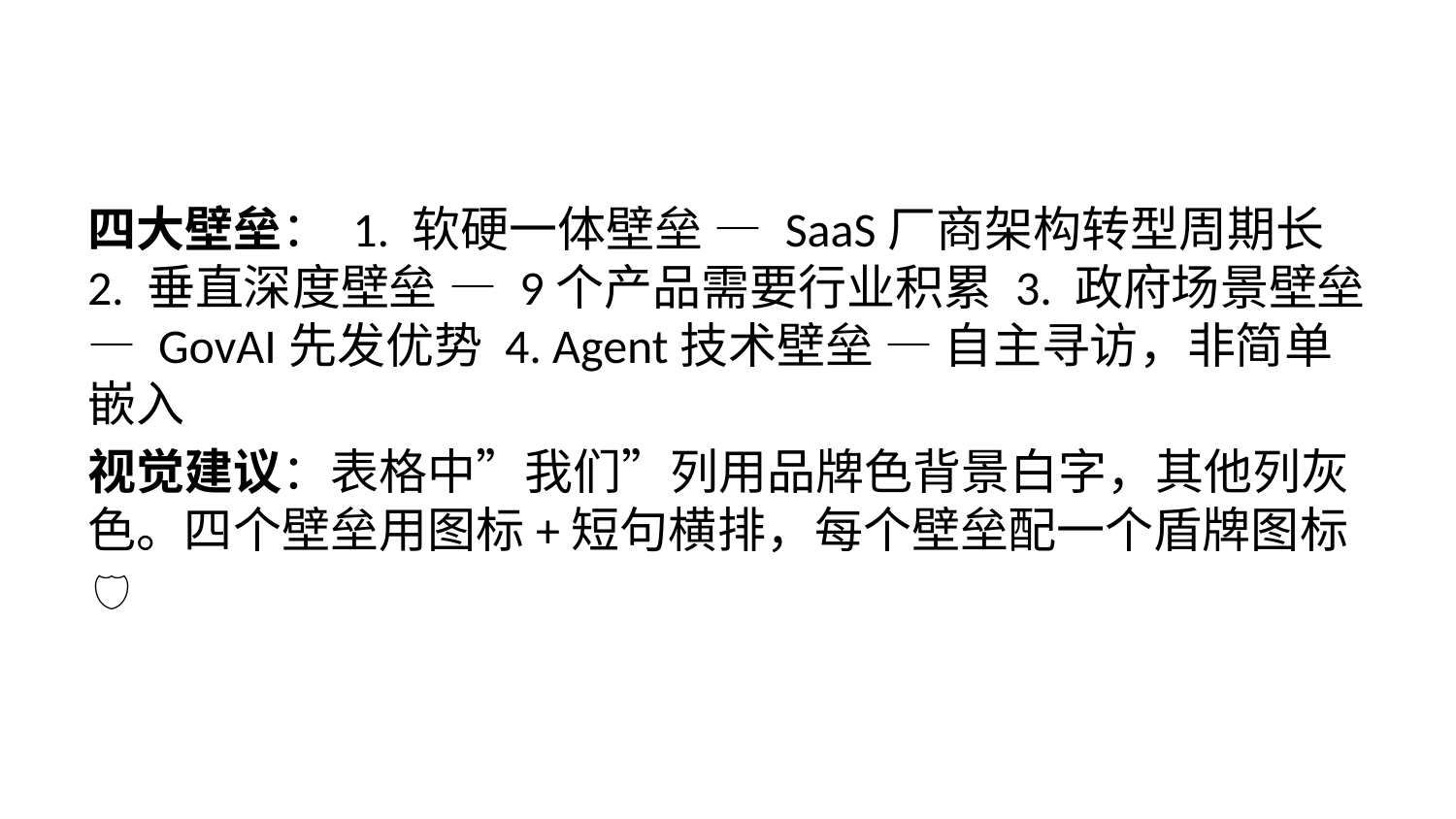

四大壁垒： 1. 软硬一体壁垒 — SaaS厂商架构转型周期长 2. 垂直深度壁垒 — 9个产品需要行业积累 3. 政府场景壁垒 — GovAI先发优势 4. Agent技术壁垒 — 自主寻访，非简单嵌入
视觉建议：表格中”我们”列用品牌色背景白字，其他列灰色。四个壁垒用图标+短句横排，每个壁垒配一个盾牌图标🛡️